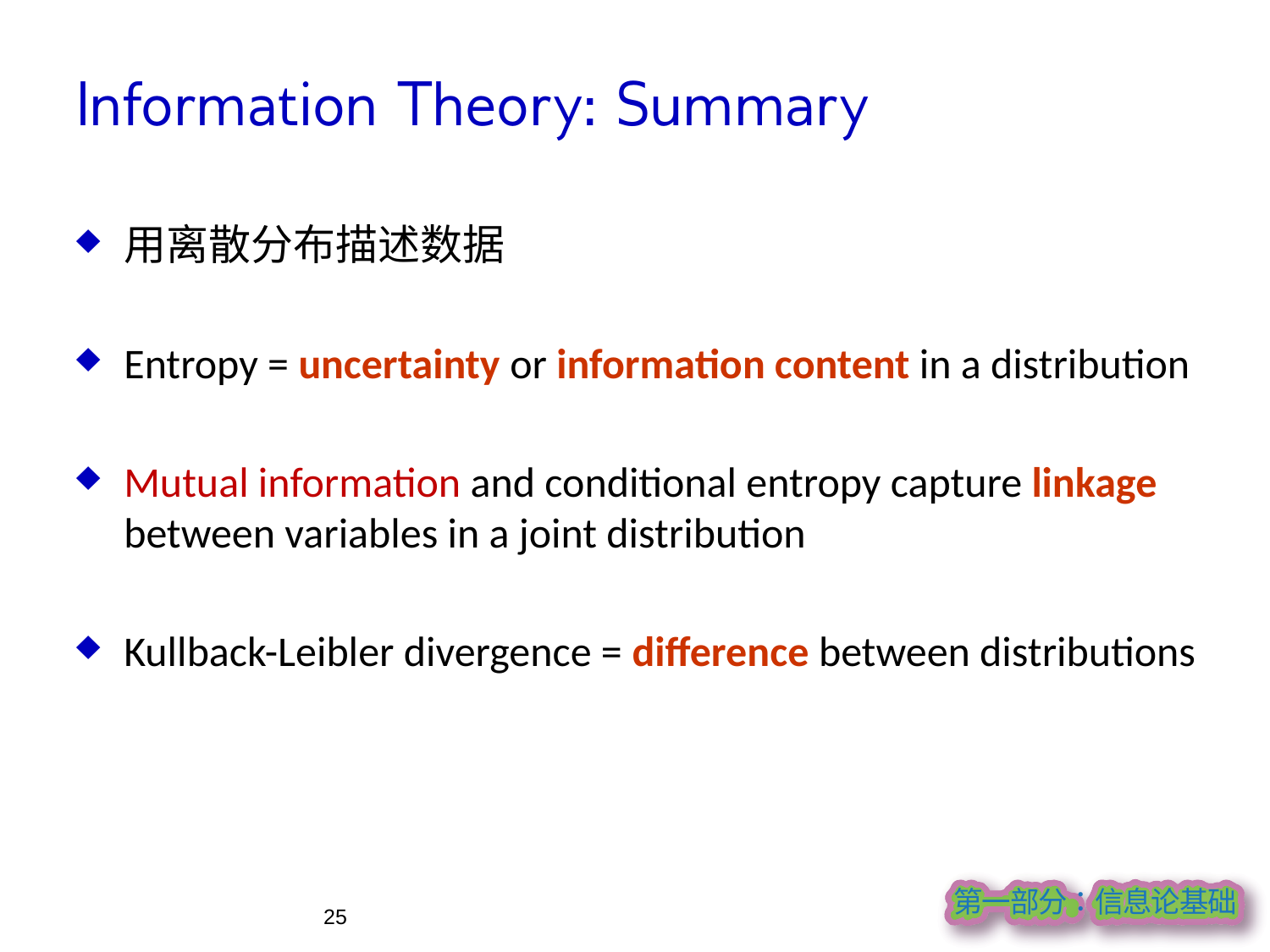

Information Theory: Summary
用离散分布描述数据

Entropy = uncertainty or information content in a distribution

Mutual information and conditional entropy capture linkage between variables in a joint distribution

Kullback-Leibler divergence = difference between distributions

25